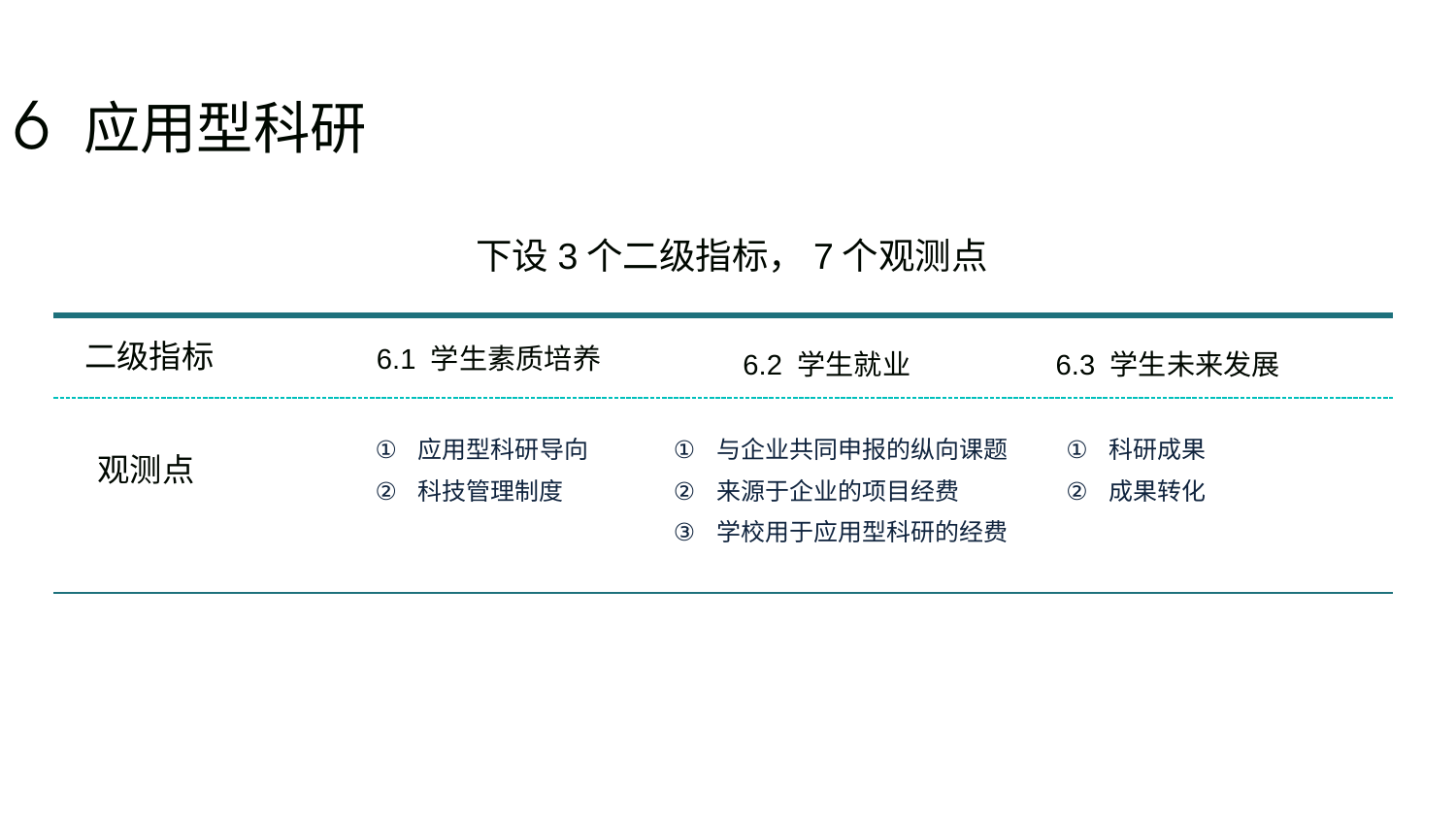

6 应用型科研
下设3个二级指标，7个观测点
二级指标
6.1 学生素质培养
6.2 学生就业
6.3 学生未来发展
应用型科研导向
科技管理制度
与企业共同申报的纵向课题
来源于企业的项目经费
学校用于应用型科研的经费
科研成果
成果转化
观测点